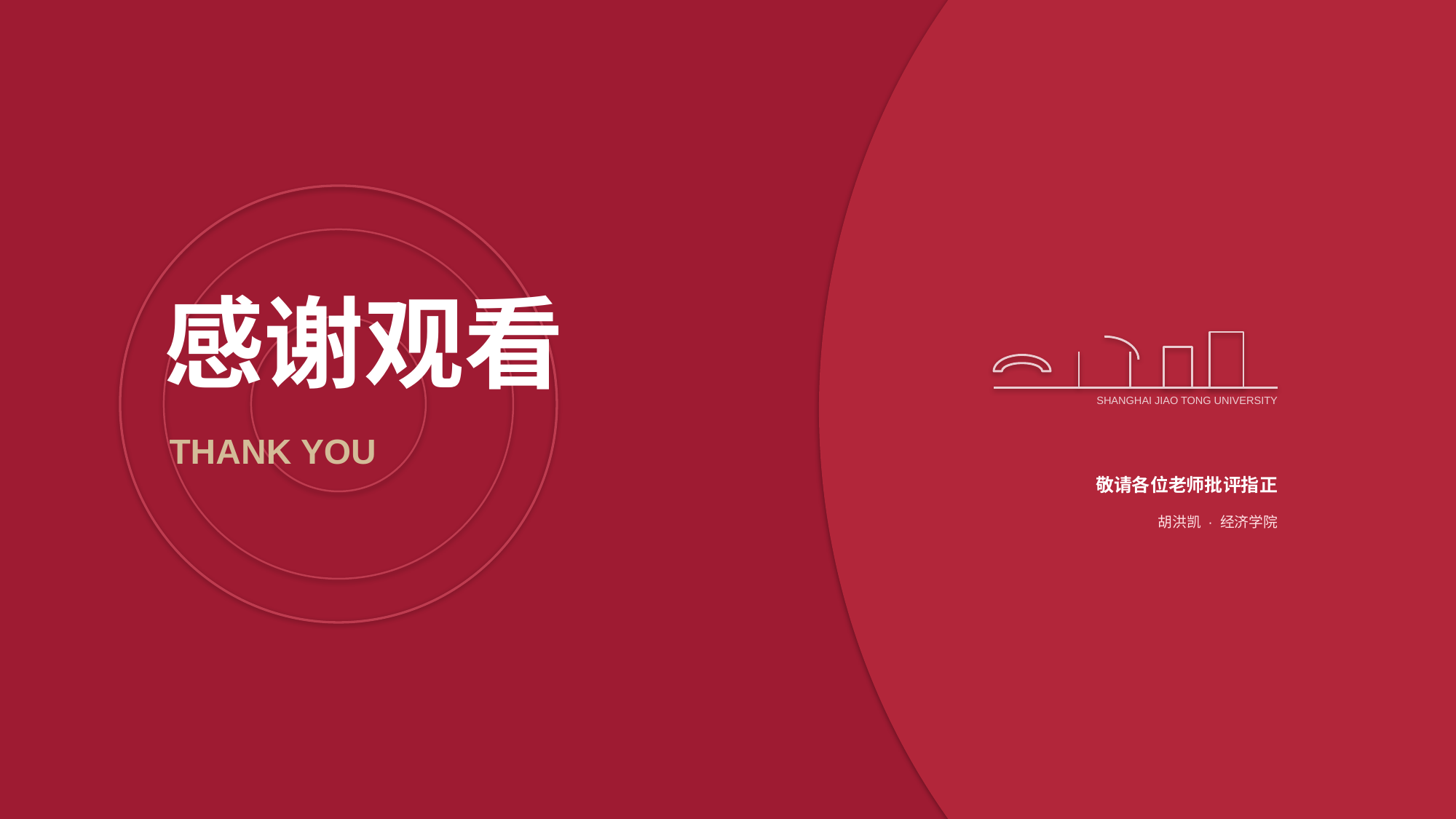

感谢观看

SHANGHAI JIAO TONG UNIVERSITY
THANK YOU
敬请各位老师批评指正
胡洪凯 · 经济学院